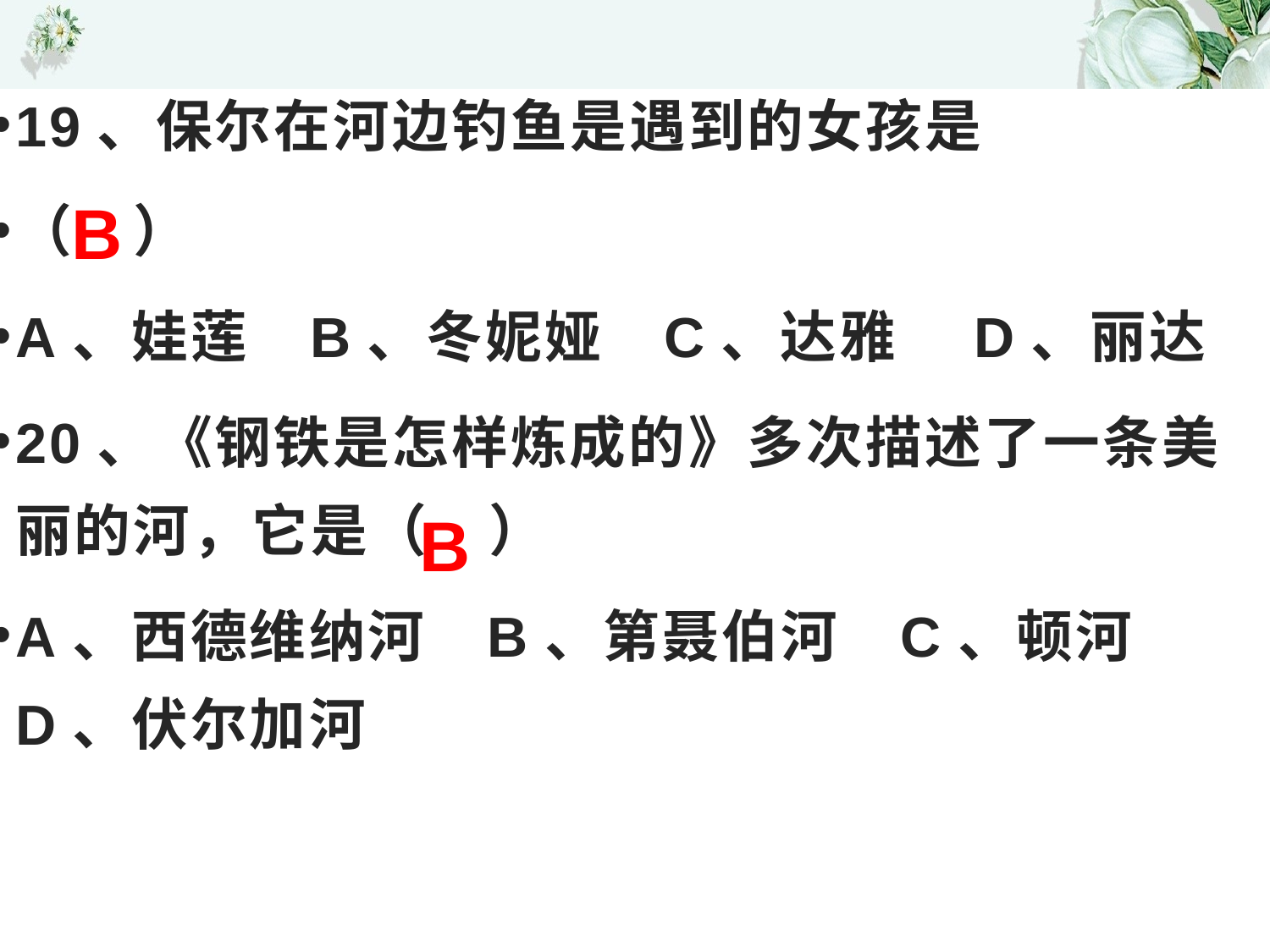

# 19、保尔在河边钓鱼是遇到的女孩是
（　）
A、娃莲   B、冬妮娅   C、达雅    D、丽达
20、《钢铁是怎样炼成的》多次描述了一条美丽的河，它是（　）
A、西德维纳河   B、第聂伯河   C、顿河   D、伏尔加河
B

B